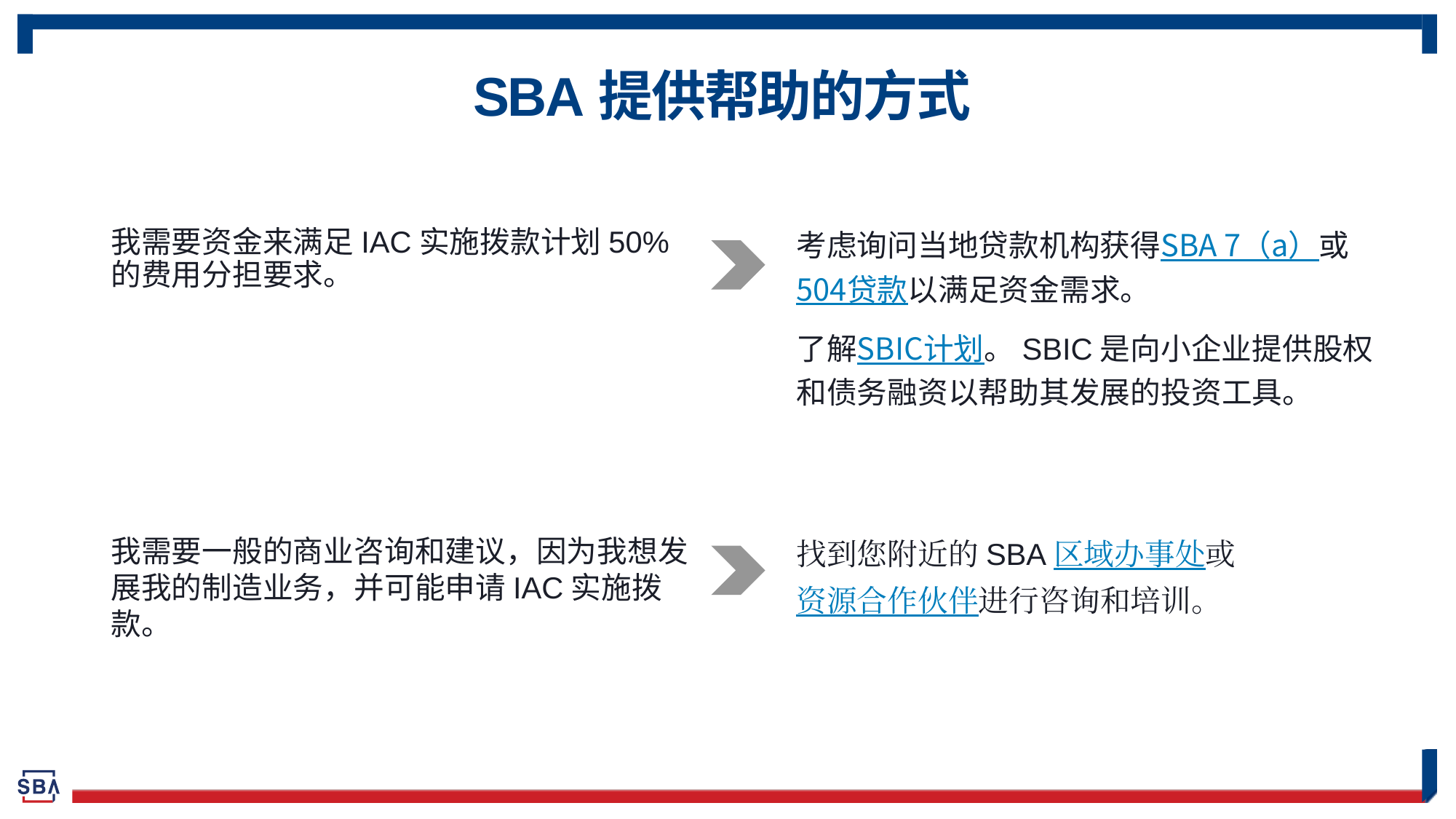

# SBA提供帮助的方式
考虑询问当地贷款机构获得SBA 7（a）或504贷款以满足资金需求。
了解SBIC计划。SBIC是向小企业提供股权和债务融资以帮助其发展的投资工具。
我需要资金来满足IAC实施拨款计划50%的费用分担要求。

我需要一般的商业咨询和建议，因为我想发展我的制造业务，并可能申请IAC实施拨款。
找到您附近的SBA区域办事处或资源合作伙伴进行咨询和培训。